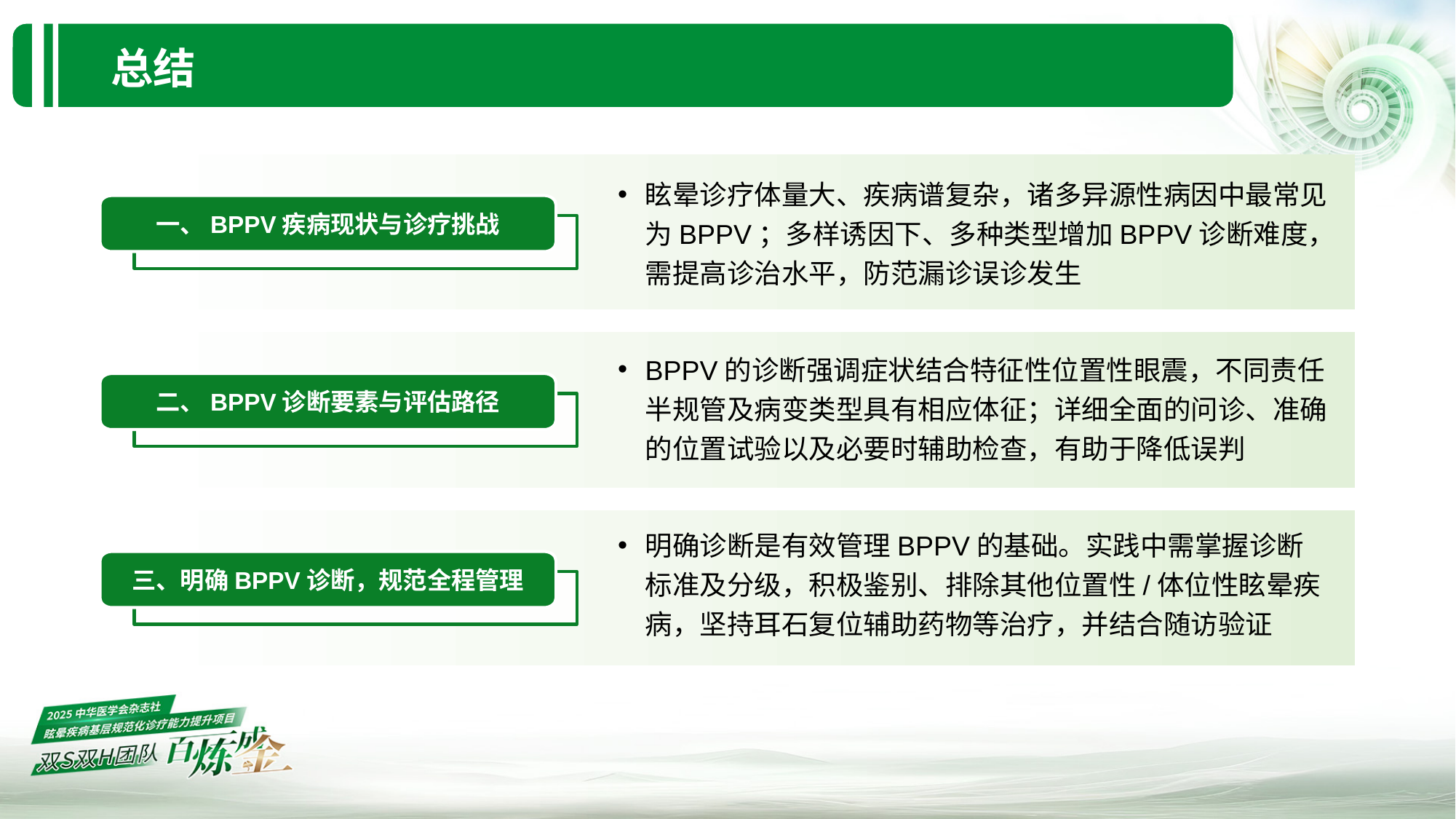

总结
眩晕诊疗体量大、疾病谱复杂，诸多异源性病因中最常见为BPPV；多样诱因下、多种类型增加BPPV诊断难度，需提高诊治水平，防范漏诊误诊发生

BPPV的诊断强调症状结合特征性位置性眼震，不同责任半规管及病变类型具有相应体征；详细全面的问诊、准确的位置试验以及必要时辅助检查，有助于降低误判

明确诊断是有效管理BPPV的基础。实践中需掌握诊断标准及分级，积极鉴别、排除其他位置性/体位性眩晕疾病，坚持耳石复位辅助药物等治疗，并结合随访验证

一、BPPV疾病现状与诊疗挑战

二、BPPV诊断要素与评估路径

三、明确BPPV诊断，规范全程管理